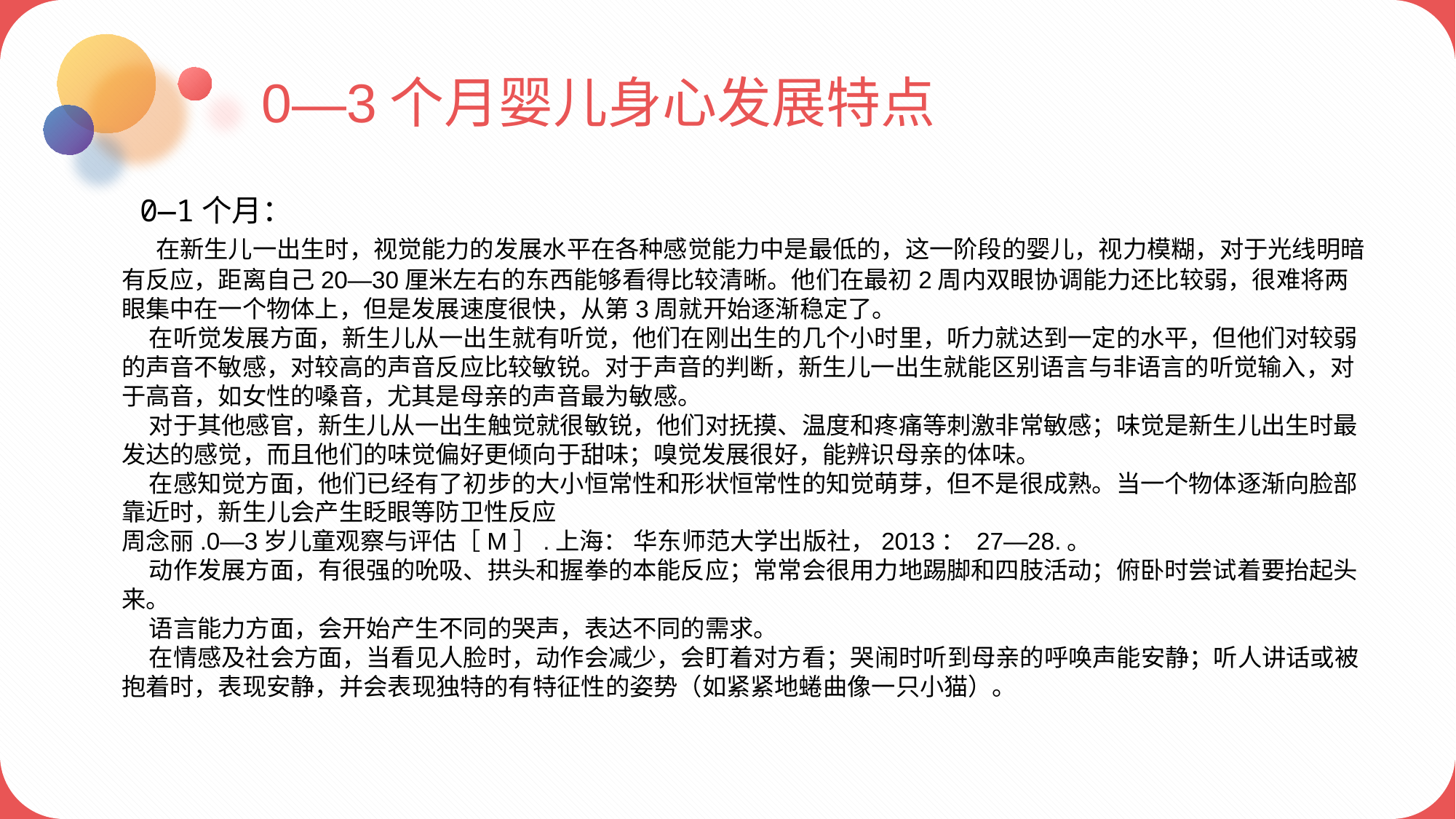

0—3个月婴儿身心发展特点
 0—1个月：
    在新生儿一出生时，视觉能力的发展水平在各种感觉能力中是最低的，这一阶段的婴儿，视力模糊，对于光线明暗有反应，距离自己20—30厘米左右的东西能够看得比较清晰。他们在最初2周内双眼协调能力还比较弱，很难将两眼集中在一个物体上，但是发展速度很快，从第3周就开始逐渐稳定了。
    在听觉发展方面，新生儿从一出生就有听觉，他们在刚出生的几个小时里，听力就达到一定的水平，但他们对较弱的声音不敏感，对较高的声音反应比较敏锐。对于声音的判断，新生儿一出生就能区别语言与非语言的听觉输入，对于高音，如女性的嗓音，尤其是母亲的声音最为敏感。
    对于其他感官，新生儿从一出生触觉就很敏锐，他们对抚摸、温度和疼痛等刺激非常敏感；味觉是新生儿出生时最发达的感觉，而且他们的味觉偏好更倾向于甜味；嗅觉发展很好，能辨识母亲的体味。
    在感知觉方面，他们已经有了初步的大小恒常性和形状恒常性的知觉萌芽，但不是很成熟。当一个物体逐渐向脸部靠近时，新生儿会产生眨眼等防卫性反应
周念丽.0—3岁儿童观察与评估［M］.上海： 华东师范大学出版社，2013： 27—28.。
    动作发展方面，有很强的吮吸、拱头和握拳的本能反应；常常会很用力地踢脚和四肢活动；俯卧时尝试着要抬起头来。
    语言能力方面，会开始产生不同的哭声，表达不同的需求。
    在情感及社会方面，当看见人脸时，动作会减少，会盯着对方看；哭闹时听到母亲的呼唤声能安静；听人讲话或被抱着时，表现安静，并会表现独特的有特征性的姿势（如紧紧地蜷曲像一只小猫）。